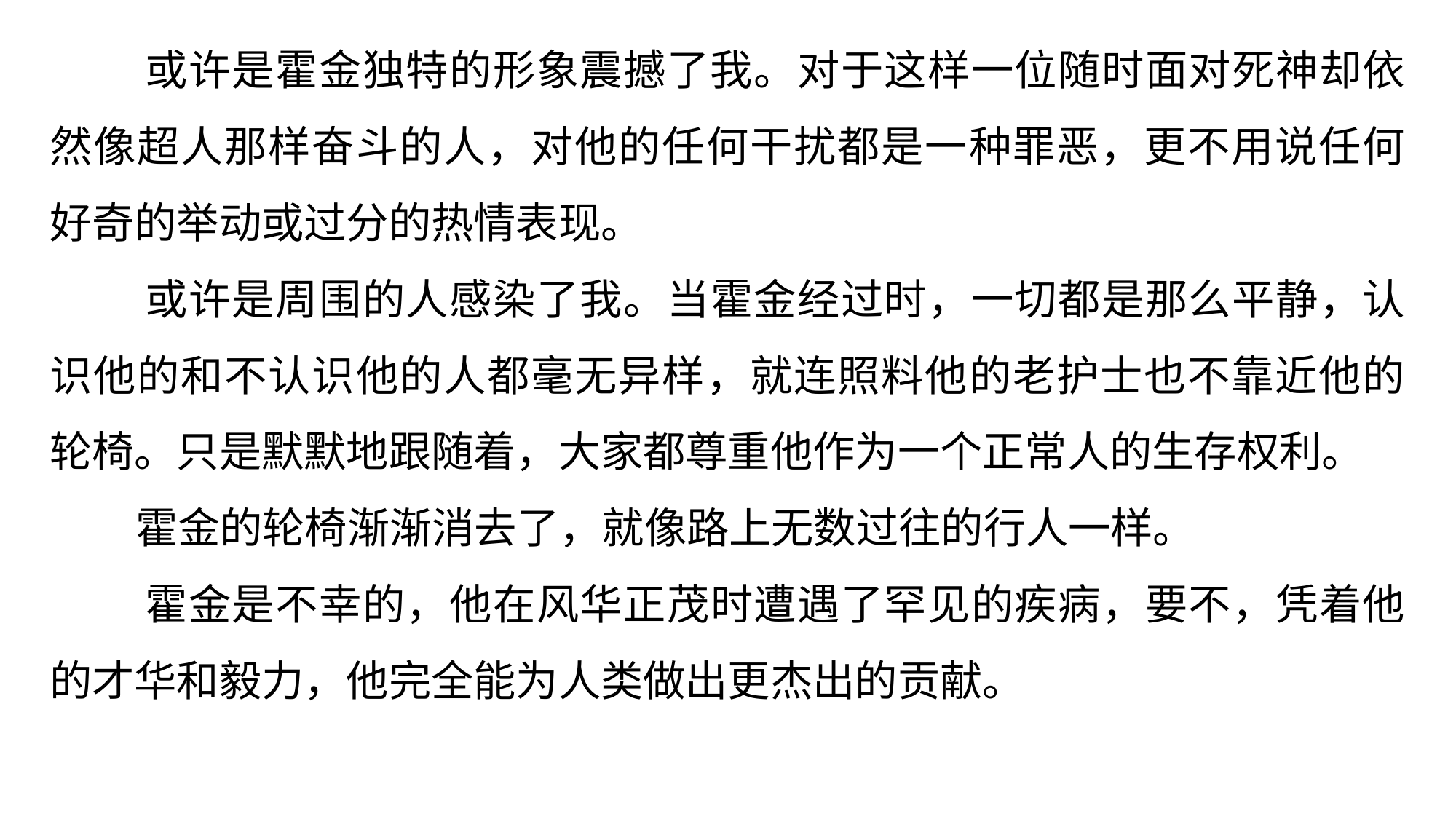

或许是霍金独特的形象震撼了我。对于这样一位随时面对死神却依然像超人那样奋斗的人，对他的任何干扰都是一种罪恶，更不用说任何好奇的举动或过分的热情表现。
        或许是周围的人感染了我。当霍金经过时，一切都是那么平静，认识他的和不认识他的人都毫无异样，就连照料他的老护士也不靠近他的轮椅。只是默默地跟随着，大家都尊重他作为一个正常人的生存权利。
        霍金的轮椅渐渐消去了，就像路上无数过往的行人一样。
        霍金是不幸的，他在风华正茂时遭遇了罕见的疾病，要不，凭着他的才华和毅力，他完全能为人类做出更杰出的贡献。